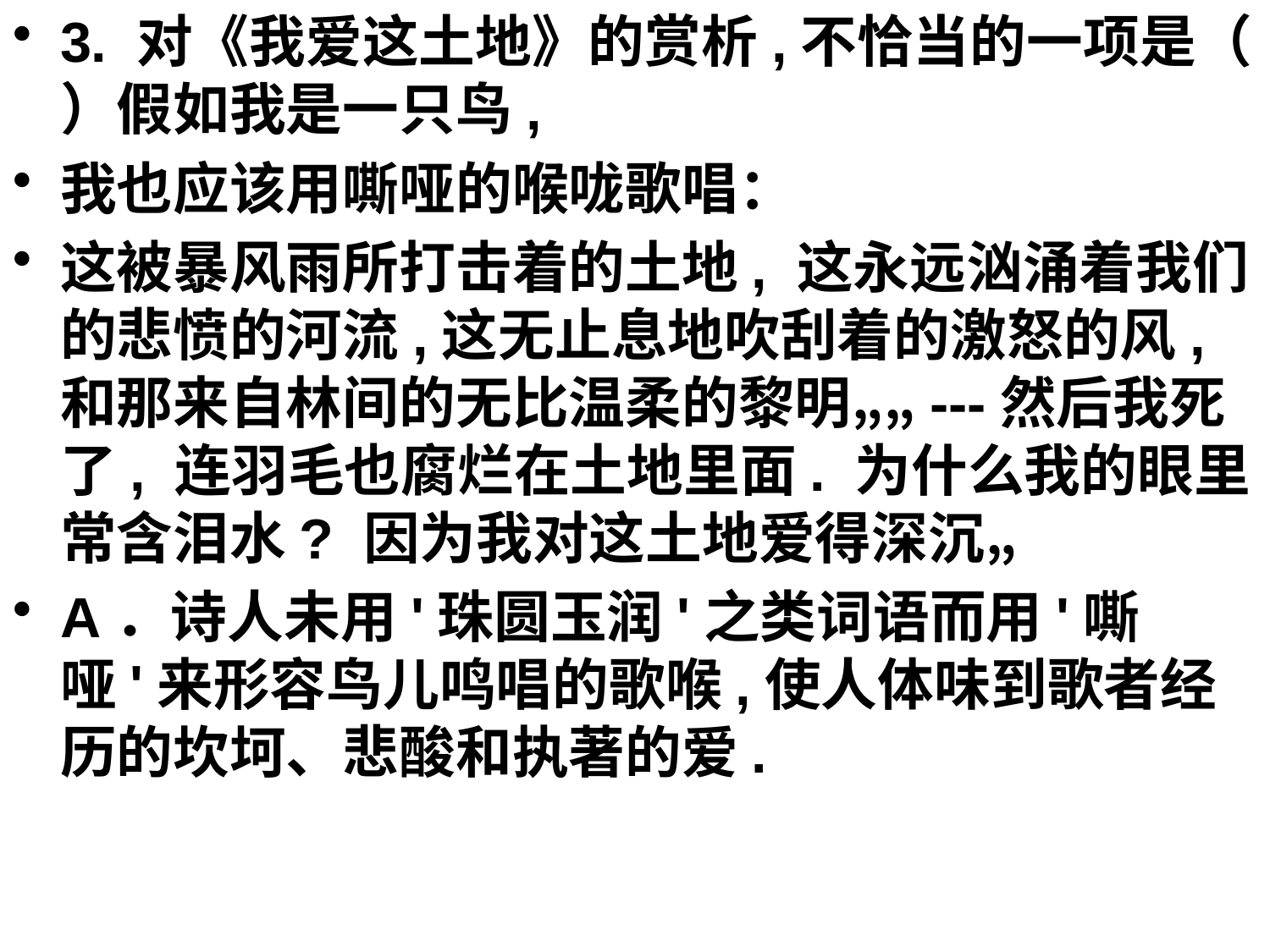

3. 对《我爱这土地》的赏析,不恰当的一项是（ ）假如我是一只鸟,
我也应该用嘶哑的喉咙歌唱：
这被暴风雨所打击着的土地, 这永远汹涌着我们的悲愤的河流,这无止息地吹刮着的激怒的风,和那来自林间的无比温柔的黎明„„---然后我死了, 连羽毛也腐烂在土地里面. 为什么我的眼里常含泪水? 因为我对这土地爱得深沉„
A．诗人未用'珠圆玉润'之类词语而用'嘶哑'来形容鸟儿鸣唱的歌喉,使人体味到歌者经历的坎坷、悲酸和执著的爱.